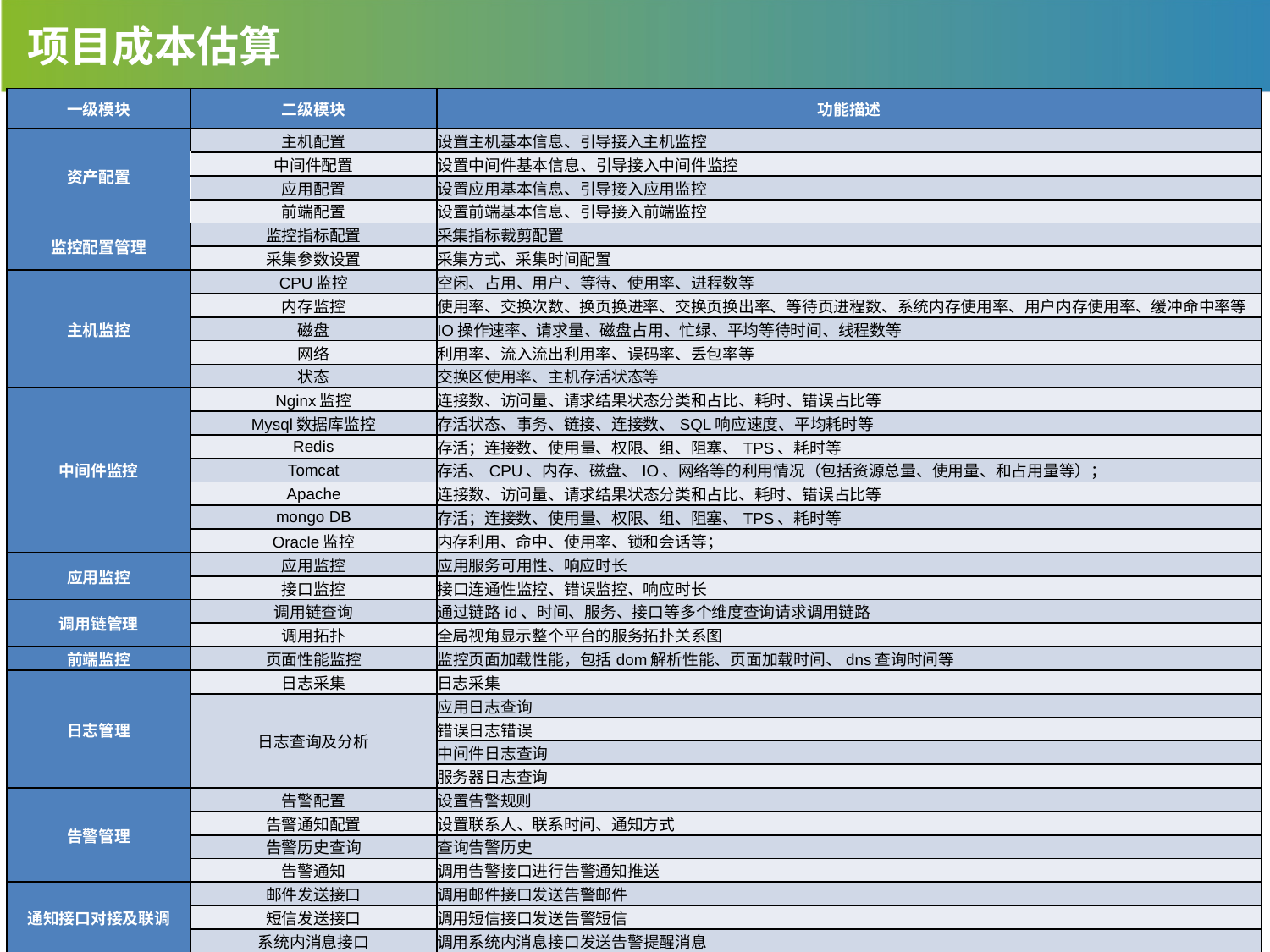

项目成本估算
| 一级模块 | 二级模块 | 功能描述 |
| --- | --- | --- |
| 资产配置 | 主机配置 | 设置主机基本信息、引导接入主机监控 |
| 设置主机基本信息、引导接入主机监控 | 中间件配置 | 设置中间件基本信息、引导接入中间件监控 |
| 设置中间件基本信息、引导接入中间件监控 | 应用配置 | 设置应用基本信息、引导接入应用监控 |
| 设置应用基本信息、引导接入应用监控 | 前端配置 | 设置前端基本信息、引导接入前端监控 |
| 监控配置管理 | 监控指标配置 | 采集指标裁剪配置 |
| 采集指标裁剪配置 | 采集参数设置 | 采集方式、采集时间配置 |
| 主机监控 | CPU监控 | 空闲、占用、用户、等待、使用率、进程数等 |
| 空闲、占用、用户、等待、使用率、进程数等 | 内存监控 | 使用率、交换次数、换页换进率、交换页换出率、等待页进程数、系统内存使用率、用户内存使用率、缓冲命中率等 |
| 使用率、交换次数、换页换进率、交换页换出率、等待页进程数、系统内存使用率、用户内存使用率、缓冲命中率等 | 磁盘 | IO操作速率、请求量、磁盘占用、忙绿、平均等待时间、线程数等 |
| IO操作速率、请求量、磁盘占用、忙绿、平均等待时间、线程数等 | 网络 | 利用率、流入流出利用率、误码率、丢包率等 |
| 利用率、流入流出利用率、误码率、丢包率等 | 状态 | 交换区使用率、主机存活状态等 |
| 中间件监控 | Nginx监控 | 连接数、访问量、请求结果状态分类和占比、耗时、错误占比等 |
| 连接数、访问量、请求结果状态分类和占比、耗时、错误占比等 | Mysql数据库监控 | 存活状态、事务、链接、连接数、SQL响应速度、平均耗时等 |
| 存活状态、事务、链接、连接数、SQL响应速度、平均耗时等 | Redis | 存活；连接数、使用量、权限、组、阻塞、TPS、耗时等 |
| 存活；连接数、使用量、权限、组、阻塞、TPS、耗时等 | Tomcat | 存活、CPU、内存、磁盘、IO、网络等的利用情况（包括资源总量、使用量、和占用量等）； |
| 存活、CPU、内存、磁盘、IO、网络等的利用情况（包括资源总量、使用量、和占用量等）； | Apache | 连接数、访问量、请求结果状态分类和占比、耗时、错误占比等 |
| 连接数、访问量、请求结果状态分类和占比、耗时、错误占比等 | mongo DB | 存活；连接数、使用量、权限、组、阻塞、TPS、耗时等 |
| 存活；连接数、使用量、权限、组、阻塞、TPS、耗时等 | Oracle监控 | 内存利用、命中、使用率、锁和会话等； |
| 应用监控 | 应用监控 | 应用服务可用性、响应时长 |
| 应用服务可用性、响应时长 | 接口监控 | 接口连通性监控、错误监控、响应时长 |
| 调用链管理 | 调用链查询 | 通过链路id、时间、服务、接口等多个维度查询请求调用链路 |
| 通过链路id、时间、服务、接口等多个维度查询请求调用链路 | 调用拓扑 | 全局视角显示整个平台的服务拓扑关系图 |
| 前端监控 | 页面性能监控 | 监控页面加载性能，包括dom解析性能、页面加载时间、dns查询时间等 |
| 日志管理 | 日志采集 | 日志采集 |
| 日志采集 | 日志查询及分析 | 应用日志查询 |
| 应用日志查询 | 应用日志查询 | 错误日志错误 |
| 错误日志错误 | 错误日志错误 | 中间件日志查询 |
| 中间件日志查询 | 中间件日志查询 | 服务器日志查询 |
| 告警管理 | 告警配置 | 设置告警规则 |
| 设置告警规则 | 告警通知配置 | 设置联系人、联系时间、通知方式 |
| 设置联系人、联系时间、通知方式 | 告警历史查询 | 查询告警历史 |
| 查询告警历史 | 告警通知 | 调用告警接口进行告警通知推送 |
| 通知接口对接及联调 | 邮件发送接口 | 调用邮件接口发送告警邮件 |
| 调用邮件接口发送告警邮件 | 短信发送接口 | 调用短信接口发送告警短信 |
| 调用短信接口发送告警短信 | 系统内消息接口 | 调用系统内消息接口发送告警提醒消息 |
| 基础功能模块 | 部门与用户管理 | 部门与用户管理 |
| 部门与用户管理 | 权限与认证管理 | 权限与认证管理 |
| 权限与认证管理 | 消息与日志管理 | 消息与日志管理 |
| 数据报表 | 监控可视化报表 | 监控可视化报表 |
| 监控可视化报表 | 告警报表 | 告警历史可视化报表 |
| 告警历史可视化报表 | 日志查询及分析 | 日志查询及分析 |
| 总计 | 总计 | 总计 |